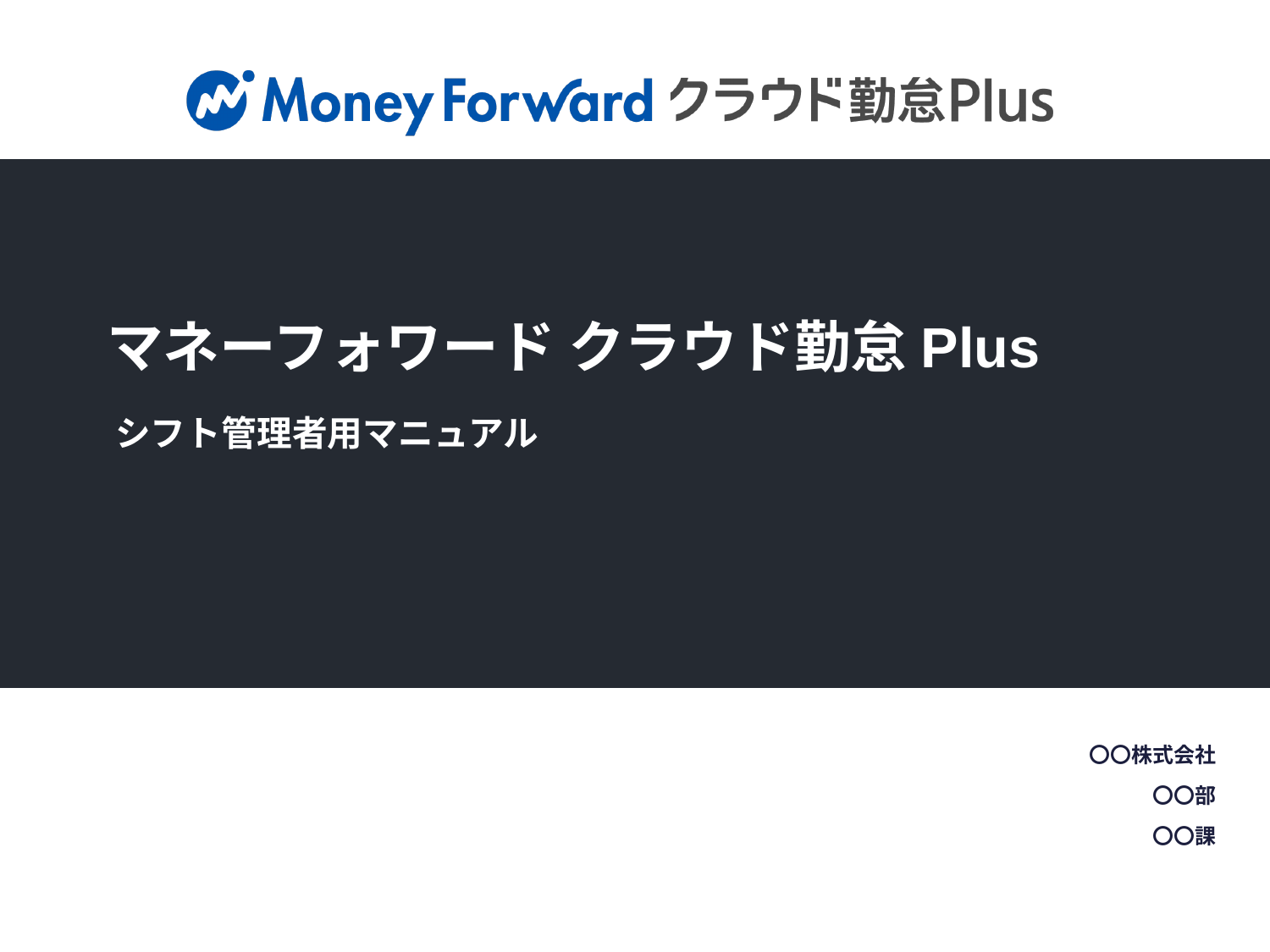

# マネーフォワード クラウド勤怠Plus
シフト管理者用マニュアル
〇〇株式会社
〇〇部
〇〇課